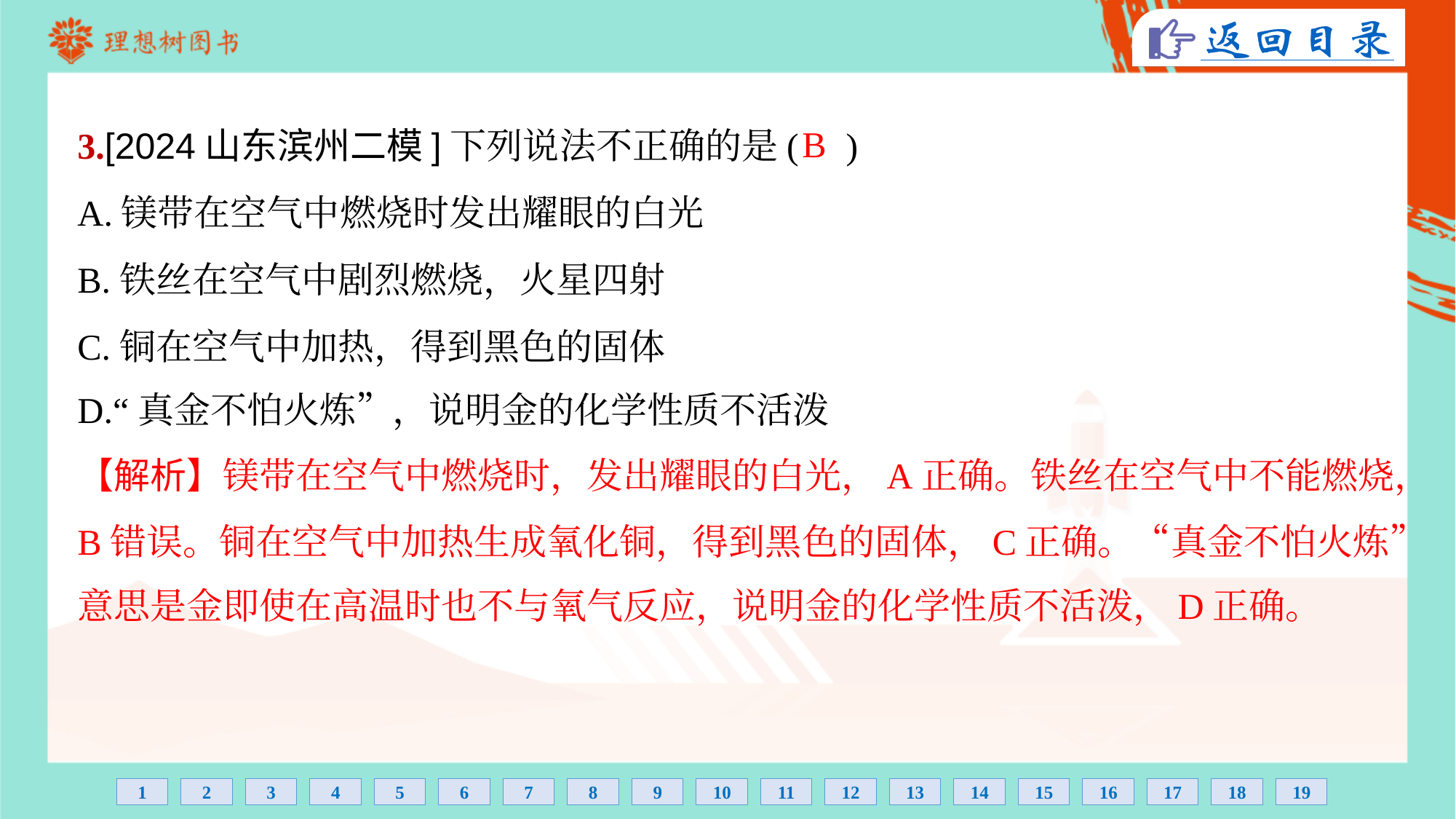

B
3.[2024山东滨州二模]下列说法不正确的是(     )
A.镁带在空气中燃烧时发出耀眼的白光
B.铁丝在空气中剧烈燃烧，火星四射
C.铜在空气中加热，得到黑色的固体
D.“真金不怕火炼”，说明金的化学性质不活泼
【解析】镁带在空气中燃烧时，发出耀眼的白光，A正确。铁丝在空气中不能燃烧，
B错误。铜在空气中加热生成氧化铜，得到黑色的固体，C正确。“真金不怕火炼”
意思是金即使在高温时也不与氧气反应，说明金的化学性质不活泼，D正确。